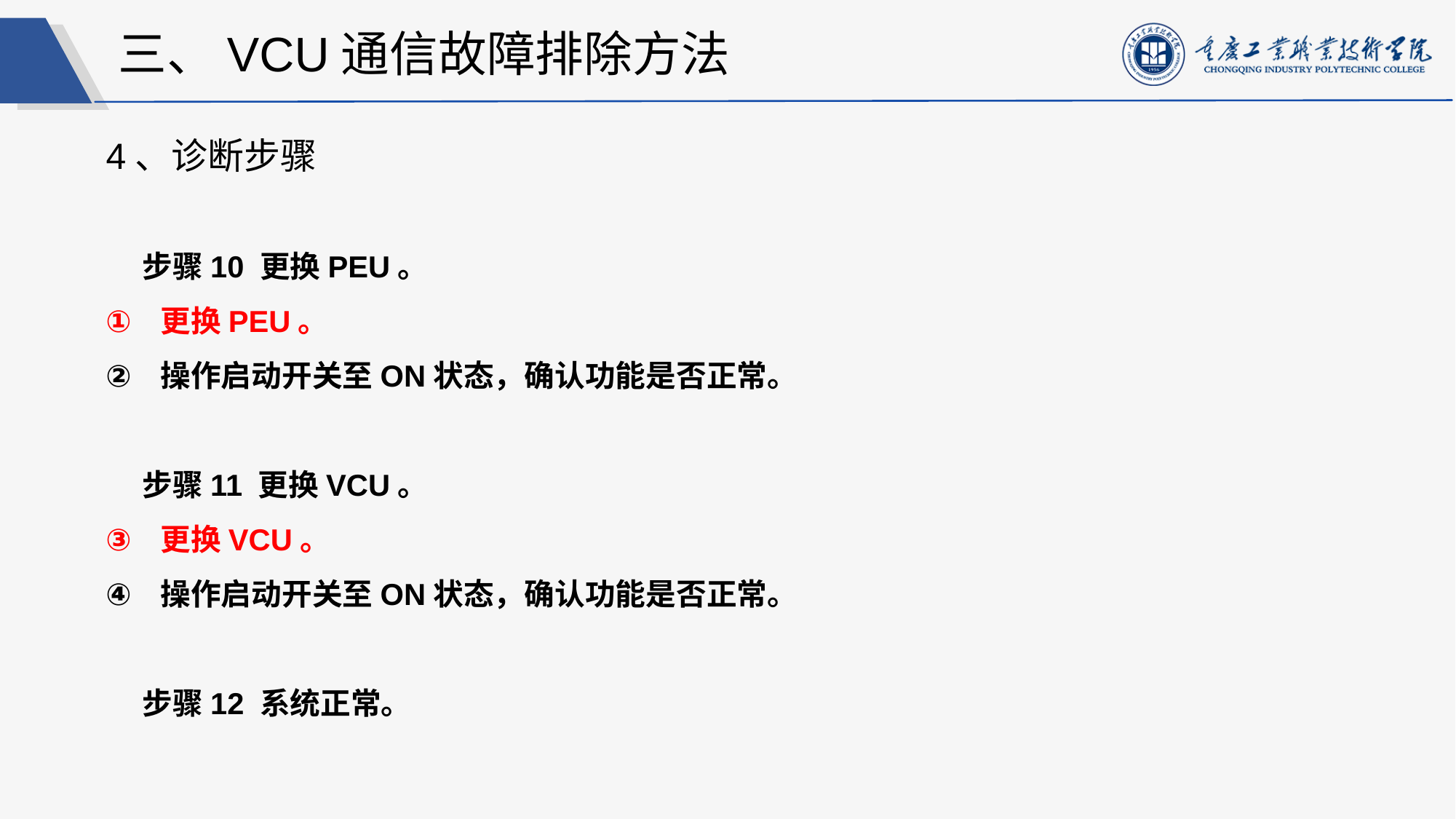

三、VCU通信故障排除方法
4、诊断步骤
步骤10 更换PEU。
更换PEU。
操作启动开关至ON状态，确认功能是否正常。

步骤11 更换VCU。
更换VCU。
操作启动开关至ON状态，确认功能是否正常。

步骤12 系统正常。